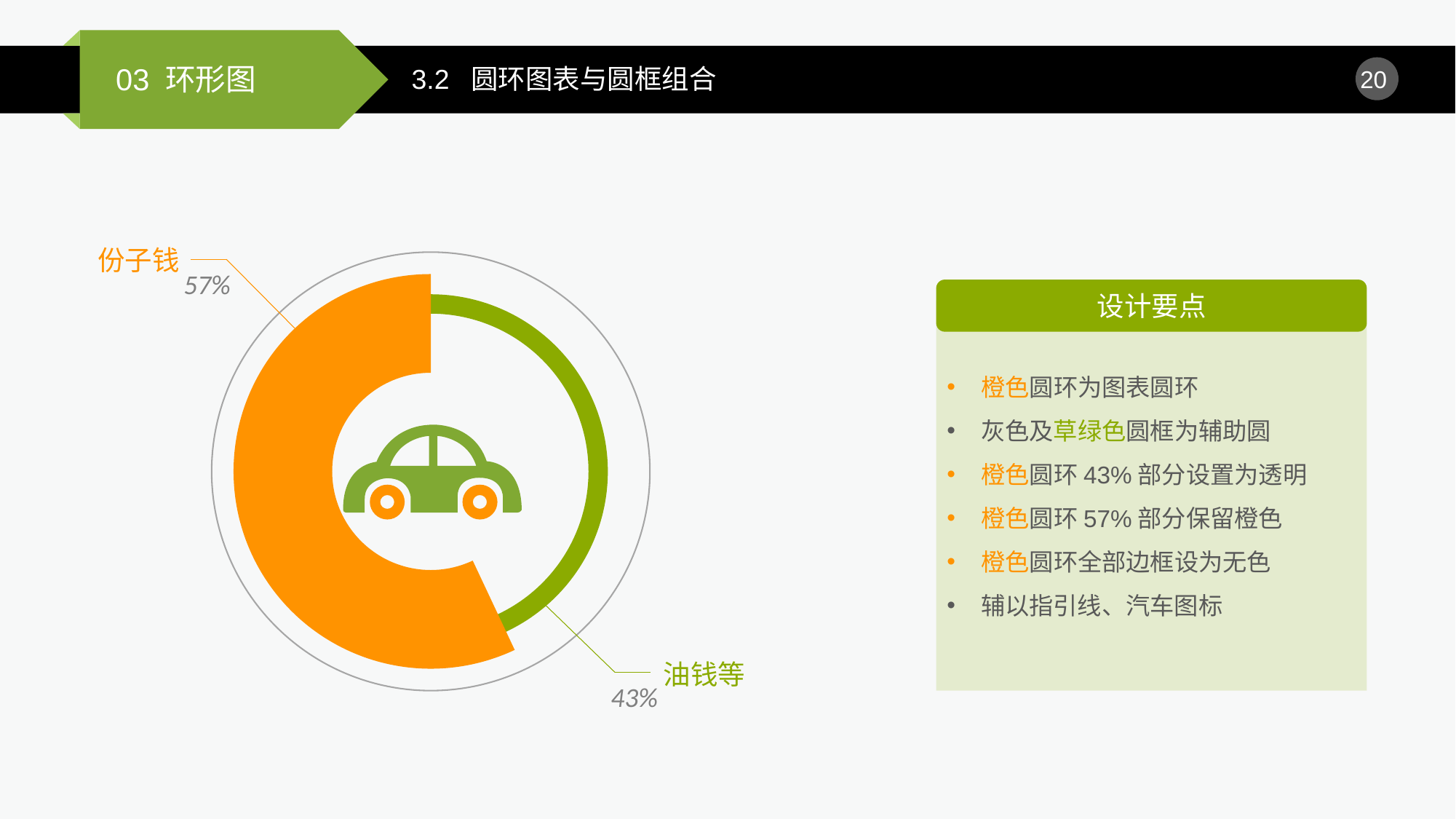

3.2  圆环图表与圆框组合
份子钱

57%

### Chart

| Category | 销售额 |
|---|---|
| 第一季度 | 43.0 |
| 第二季度 | 57.0 |

油钱等
43%
设计要点

橙色圆环为图表圆环
灰色及草绿色圆框为辅助圆
橙色圆环43%部分设置为透明
橙色圆环57%部分保留橙色
橙色圆环全部边框设为无色
辅以指引线、汽车图标